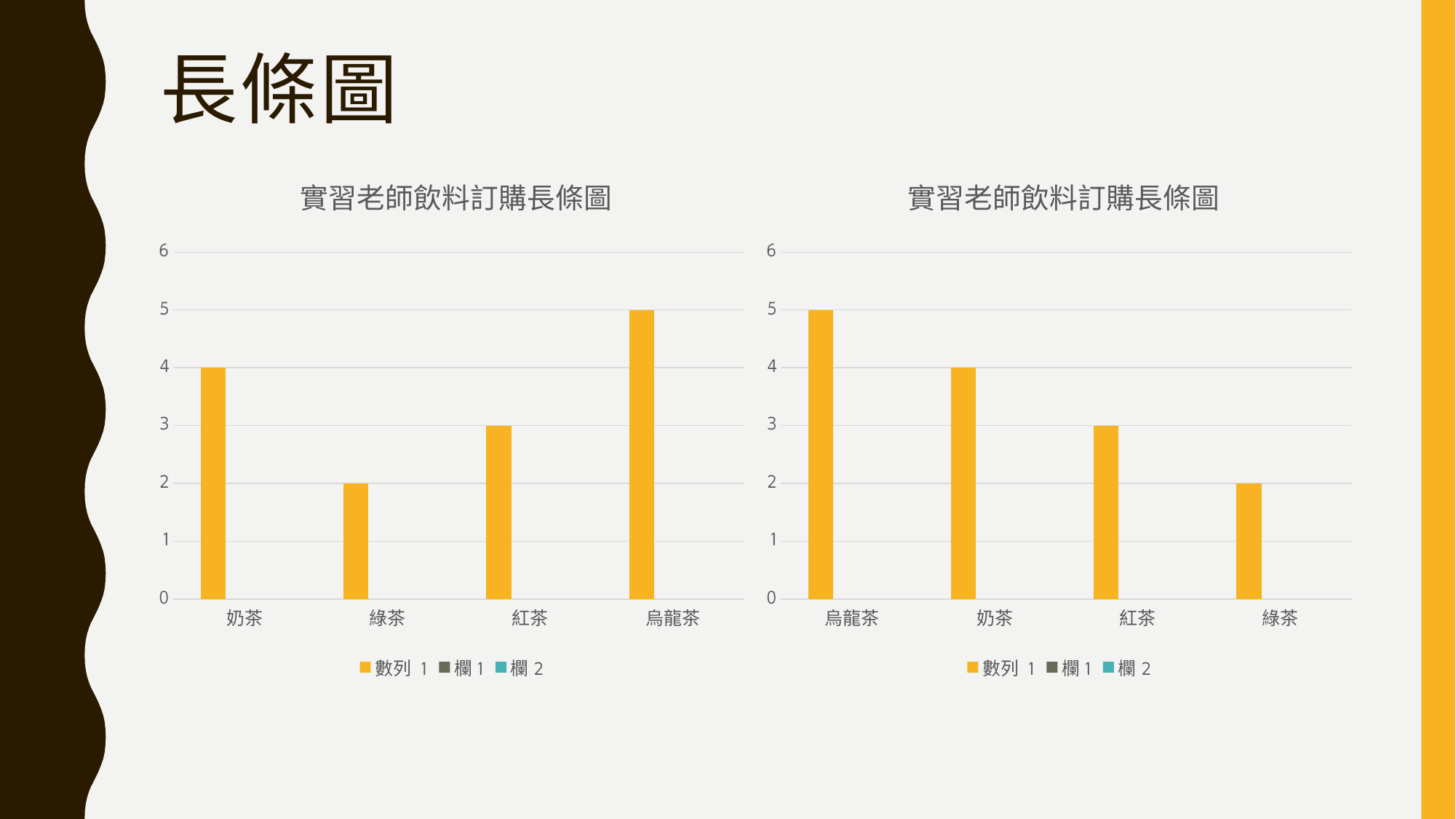

# 長條圖

### Chart: 實習老師飲料訂購長條圖

| Category | 數列 1 | 欄1 | 欄2 |
|---|---|---|---|
| 奶茶 | 4.0 | None | None |
| 綠茶 | 2.0 | None | None |
| 紅茶 | 3.0 | None | None |
| 烏龍茶 | 5.0 | None | None |

### Chart: 實習老師飲料訂購長條圖

| Category | 數列 1 | 欄1 | 欄2 |
|---|---|---|---|
| 烏龍茶 | 5.0 | None | None |
| 奶茶 | 4.0 | None | None |
| 紅茶 | 3.0 | None | None |
| 綠茶 | 2.0 | None | None |